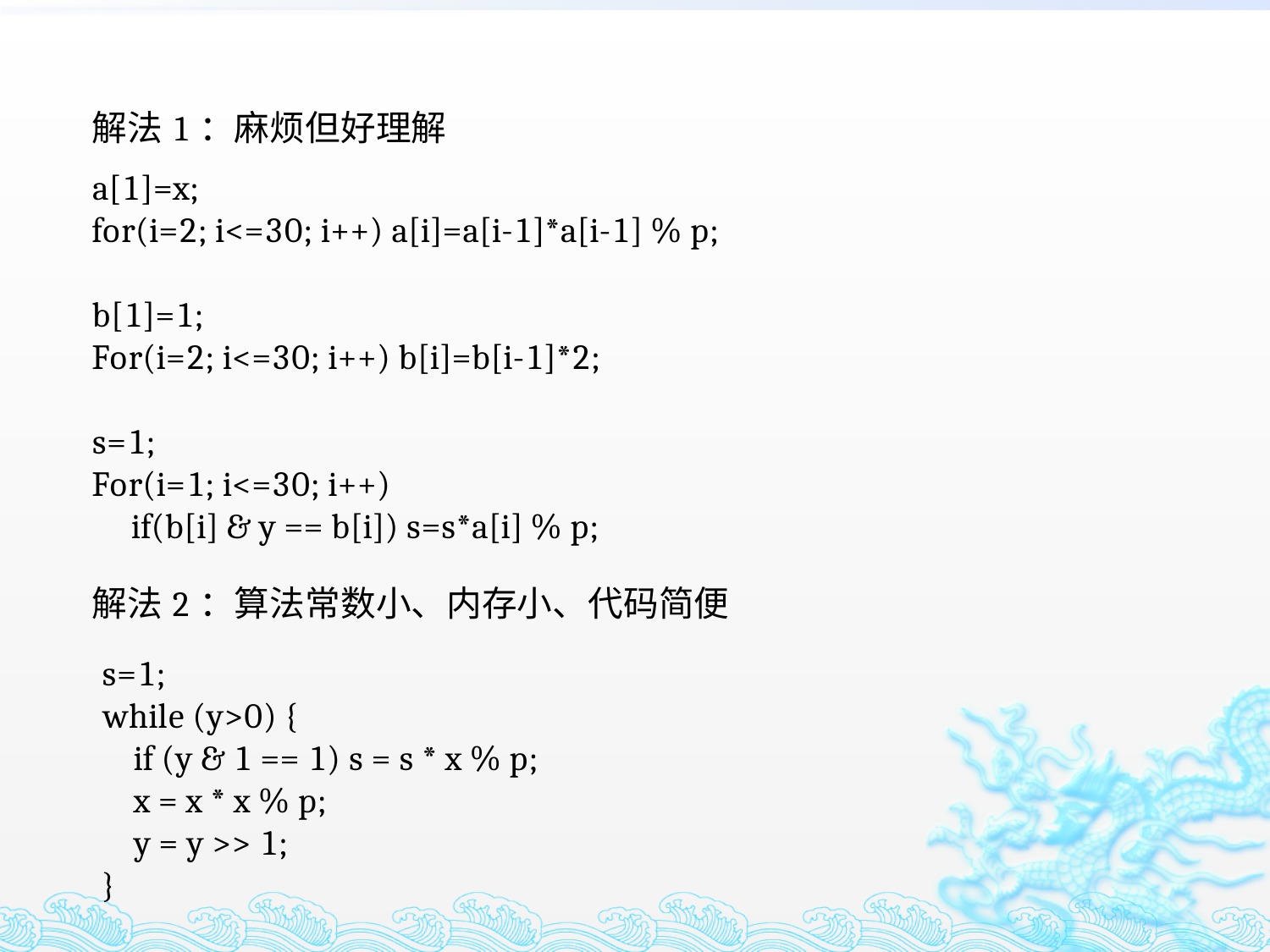

解法1：麻烦但好理解
a[1]=x;
for(i=2; i<=30; i++) a[i]=a[i-1]*a[i-1] % p;

b[1]=1;
For(i=2; i<=30; i++) b[i]=b[i-1]*2;

s=1;
For(i=1; i<=30; i++)
     if(b[i] & y == b[i]) s=s*a[i] % p;
解法2：算法常数小、内存小、代码简便
s=1;
while (y>0) {
    if (y & 1 == 1) s = s * x % p;
    x = x * x % p;
    y = y >> 1;
}